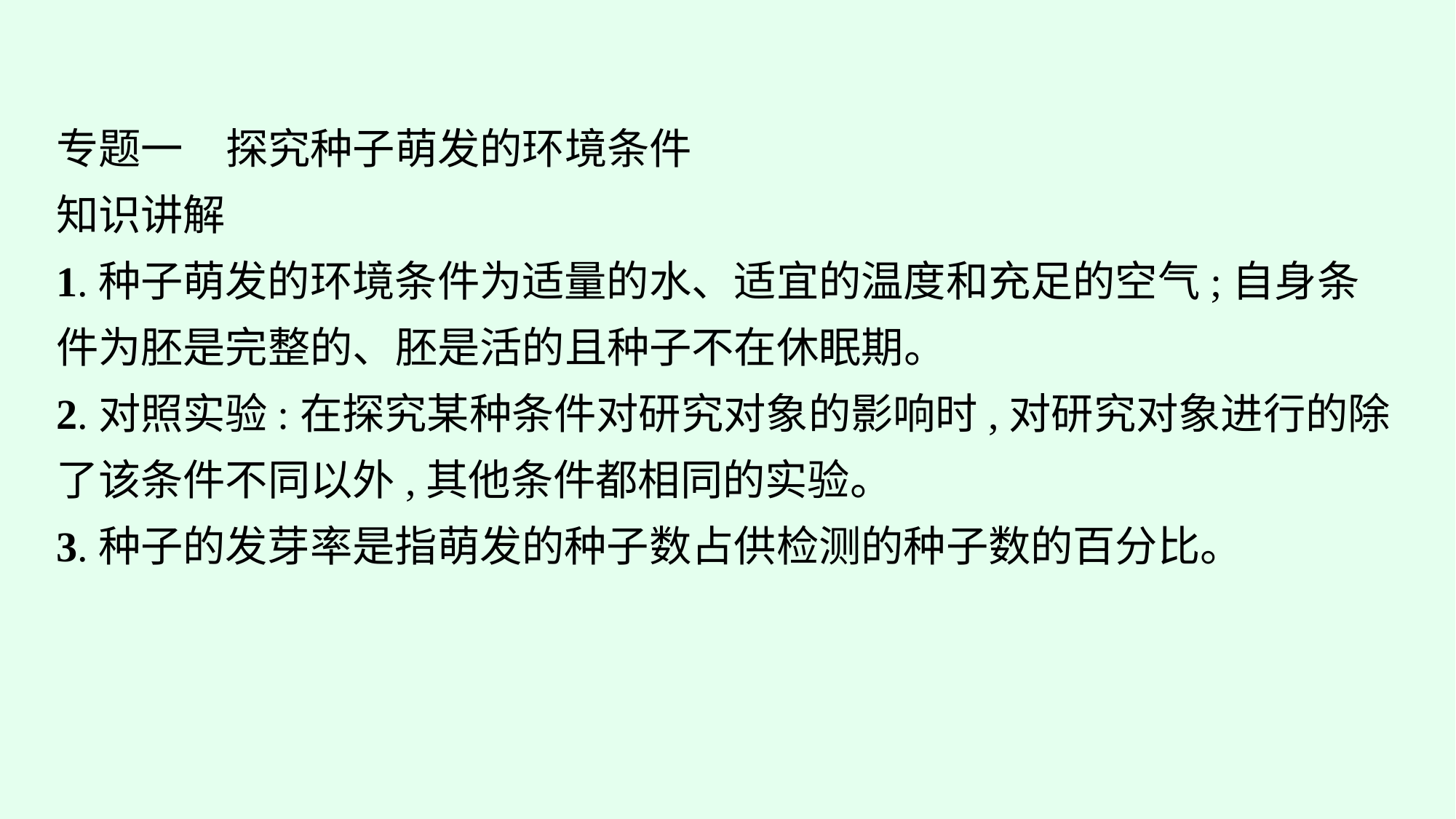

专题一　探究种子萌发的环境条件
知识讲解
1.种子萌发的环境条件为适量的水、适宜的温度和充足的空气;自身条件为胚是完整的、胚是活的且种子不在休眠期。
2.对照实验:在探究某种条件对研究对象的影响时,对研究对象进行的除了该条件不同以外,其他条件都相同的实验。
3.种子的发芽率是指萌发的种子数占供检测的种子数的百分比。